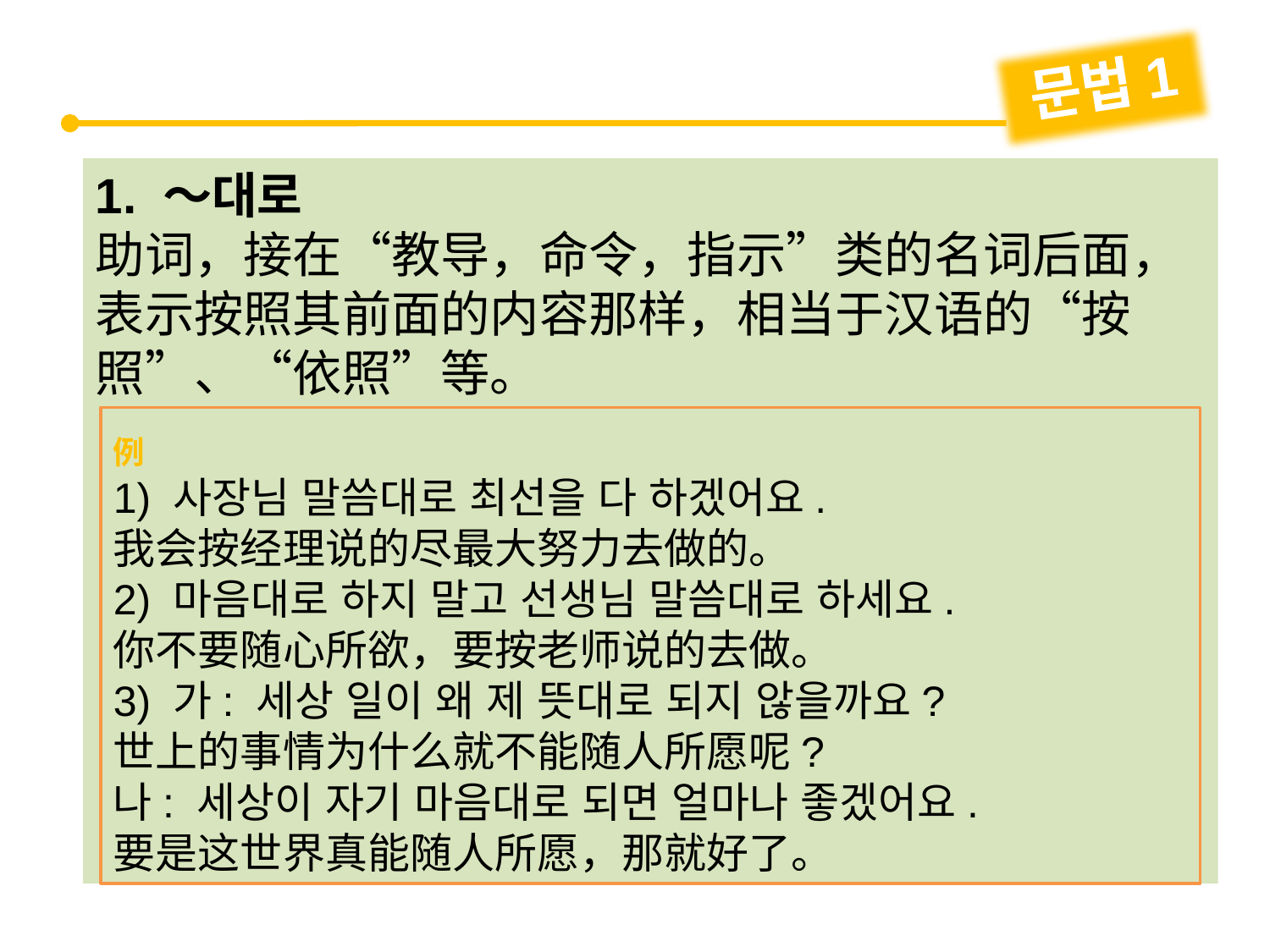

문법1
1. ～대로
助词，接在“教导，命令，指示”类的名词后面，表示按照其前面的内容那样，相当于汉语的“按照”、“依照”等。

例
1) 사장님 말씀대로 최선을 다 하겠어요.
我会按经理说的尽最大努力去做的。
2) 마음대로 하지 말고 선생님 말씀대로 하세요.
你不要随心所欲，要按老师说的去做。
3) 가: 세상 일이 왜 제 뜻대로 되지 않을까요?
世上的事情为什么就不能随人所愿呢?
나: 세상이 자기 마음대로 되면 얼마나 좋겠어요.
要是这世界真能随人所愿，那就好了。